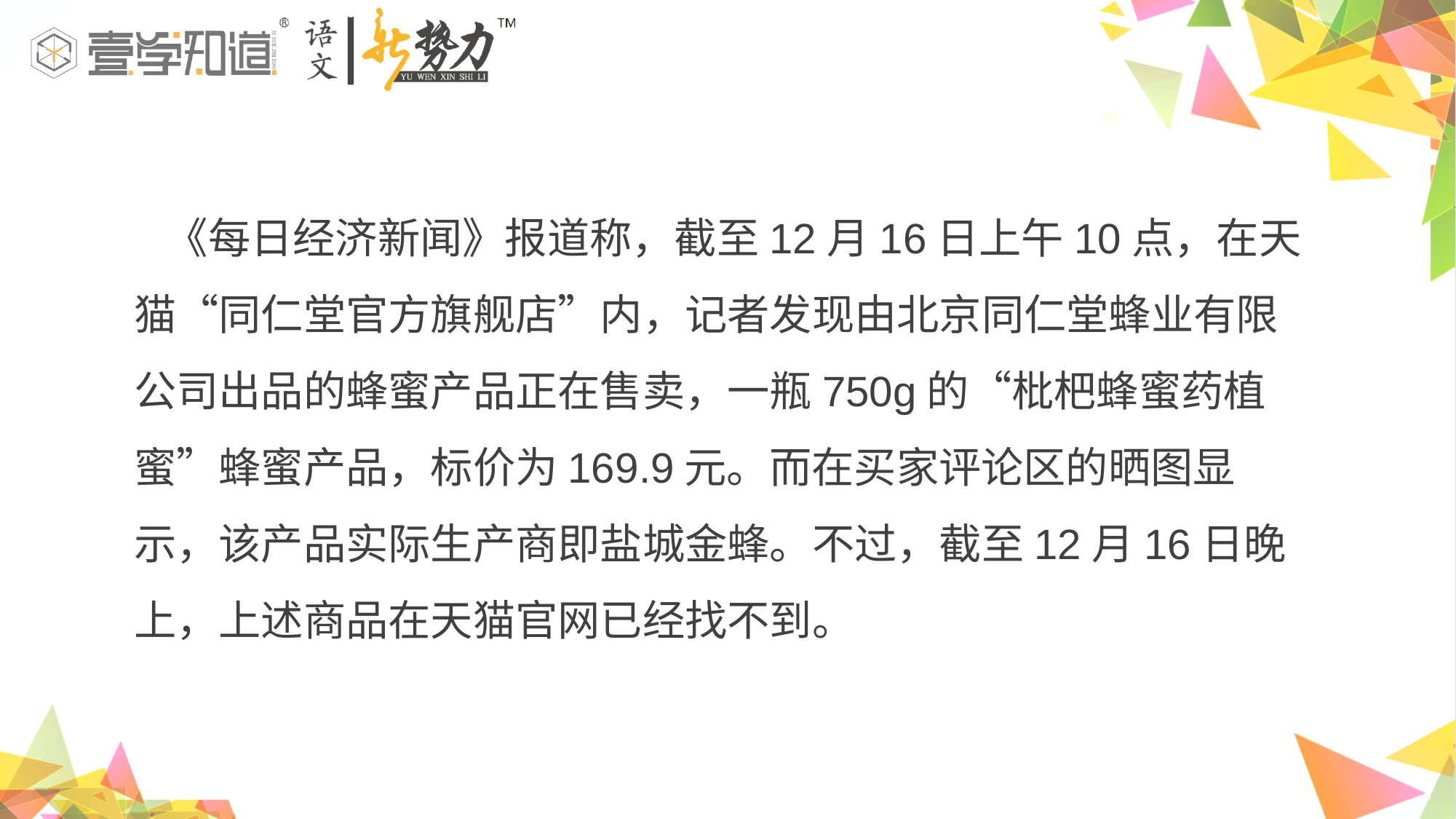

《每日经济新闻》报道称，截至12月16日上午10点，在天猫“同仁堂官方旗舰店”内，记者发现由北京同仁堂蜂业有限公司出品的蜂蜜产品正在售卖，一瓶750g的“枇杷蜂蜜药植蜜”蜂蜜产品，标价为169.9元。而在买家评论区的晒图显示，该产品实际生产商即盐城金蜂。不过，截至12月16日晚上，上述商品在天猫官网已经找不到。